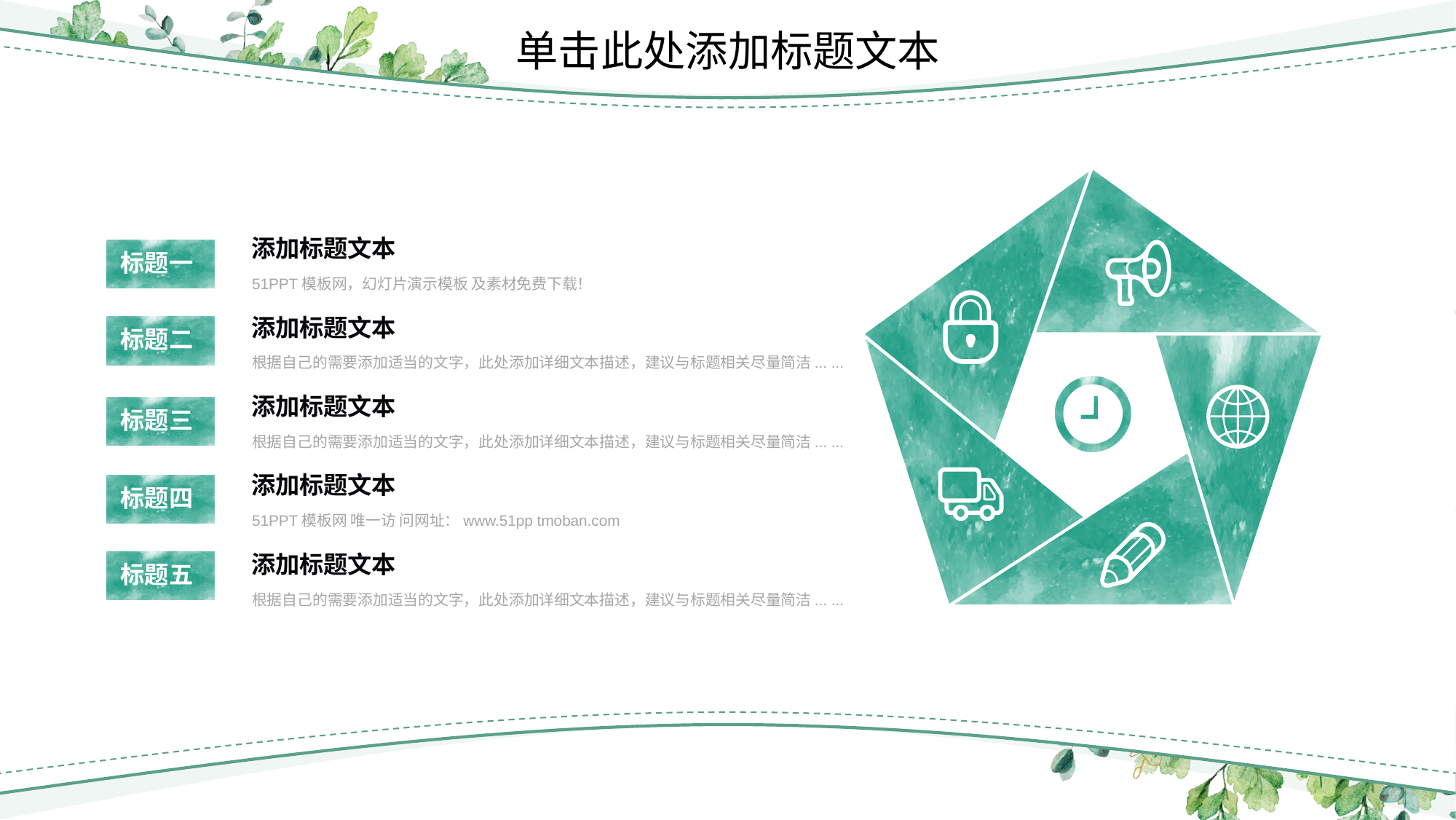

单击此处添加标题文本

添加标题文本
51PPT模板网，幻灯片演示模板 及素材免费下载！

标题一
添加标题文本
根据自己的需要添加适当的文字，此处添加详细文本描述，建议与标题相关尽量简洁... ...

标题二
添加标题文本
根据自己的需要添加适当的文字，此处添加详细文本描述，建议与标题相关尽量简洁... ...

标题三
添加标题文本
51PPT模板网 唯一访 问网址：www.51pp tmoban.com

标题四
添加标题文本
根据自己的需要添加适当的文字，此处添加详细文本描述，建议与标题相关尽量简洁... ...

标题五